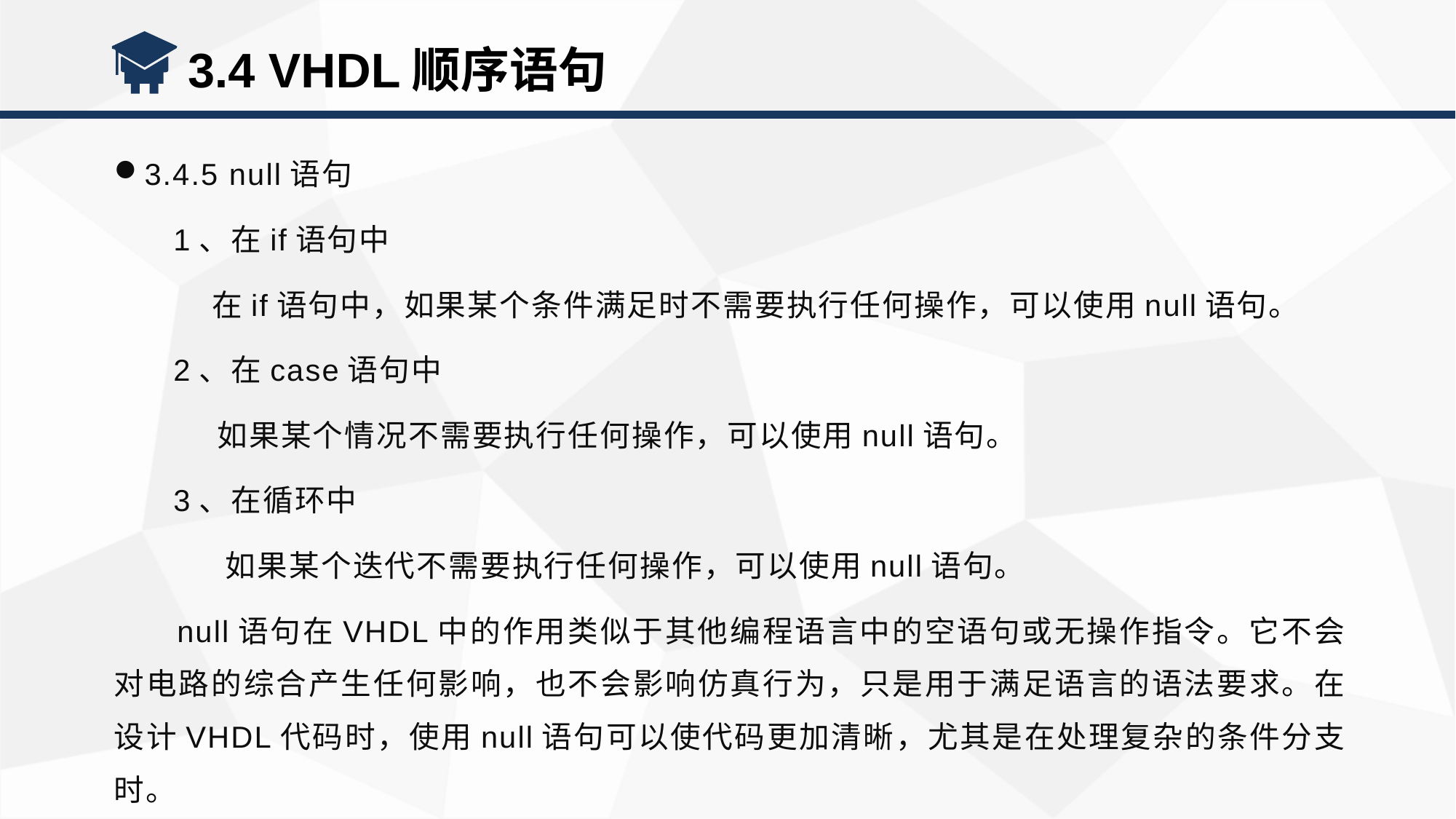

3.4 VHDL顺序语句

3.4.5 null语句
      1、在if语句中
           在if语句中，如果某个条件满足时不需要执行任何操作，可以使用null语句。
      2、在case语句中
     如果某个情况不需要执行任何操作，可以使用null语句。
      3、在循环中
      如果某个迭代不需要执行任何操作，可以使用null语句。
      null语句在VHDL中的作用类似于其他编程语言中的空语句或无操作指令。它不会对电路的综合产生任何影响，也不会影响仿真行为，只是用于满足语言的语法要求。在设计VHDL代码时，使用null语句可以使代码更加清晰，尤其是在处理复杂的条件分支时。